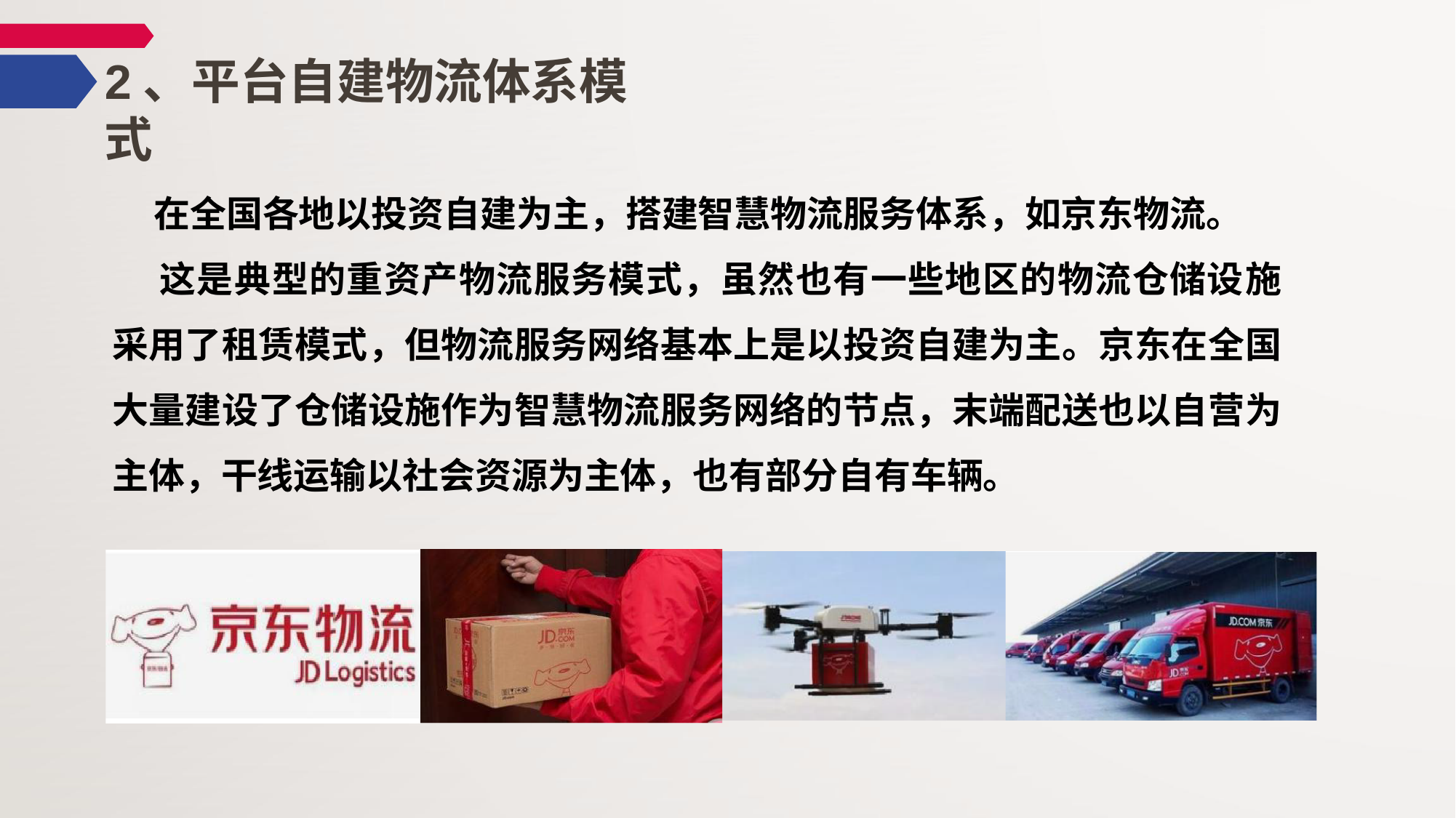

# 2、平台自建物流体系模式
    在全国各地以投资自建为主，搭建智慧物流服务体系，如京东物流。
    这是典型的重资产物流服务模式，虽然也有一些地区的物流仓储设施 采用了租赁模式，但物流服务网络基本上是以投资自建为主。京东在全国 大量建设了仓储设施作为智慧物流服务网络的节点，末端配送也以自营为 主体，干线运输以社会资源为主体，也有部分自有车辆。